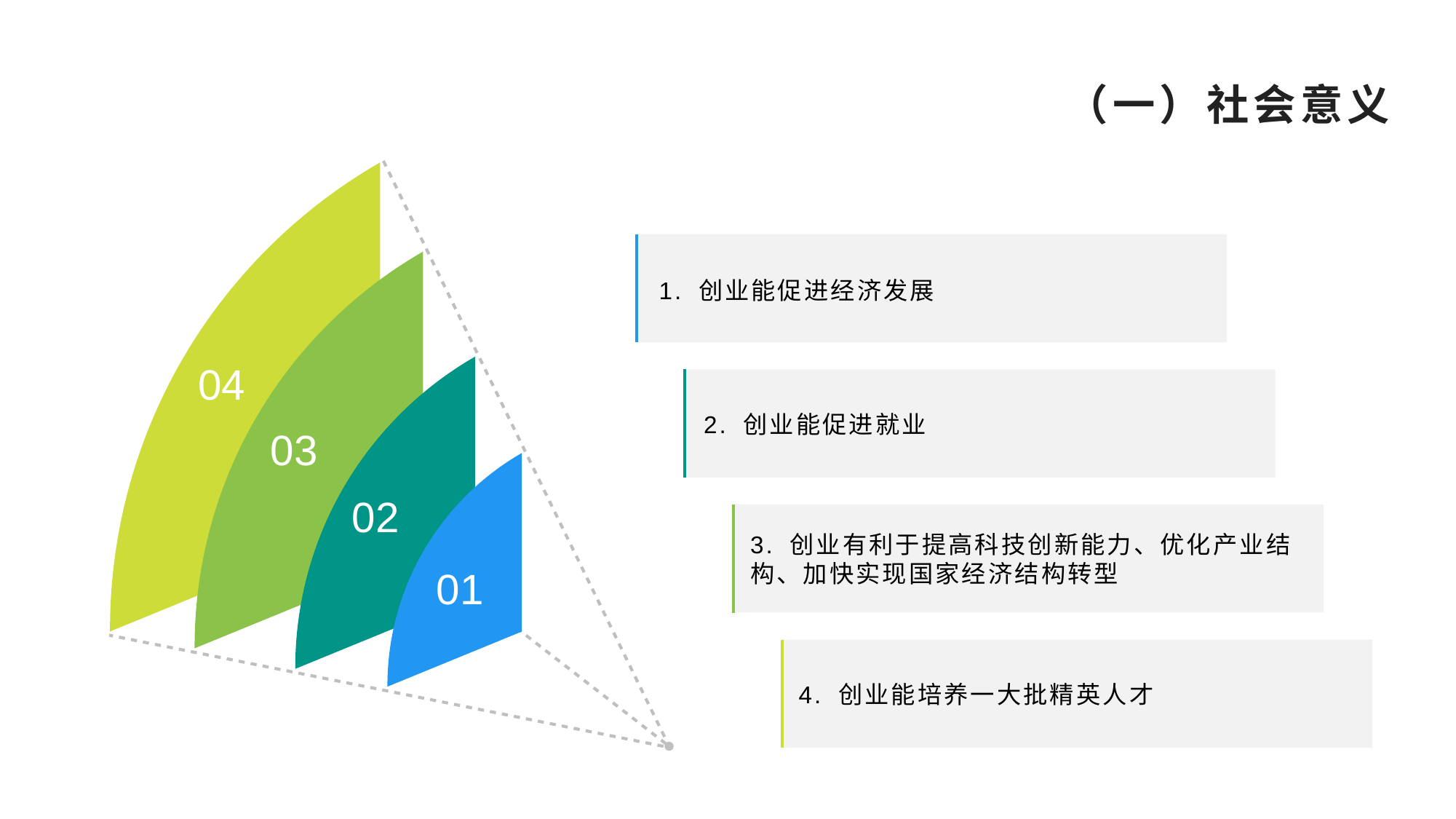

（一）社会意义

1. 创业能促进经济发展

04

2. 创业能促进就业
03

02

3. 创业有利于提高科技创新能力、优化产业结构、加快实现国家经济结构转型
01

4. 创业能培养一大批精英人才